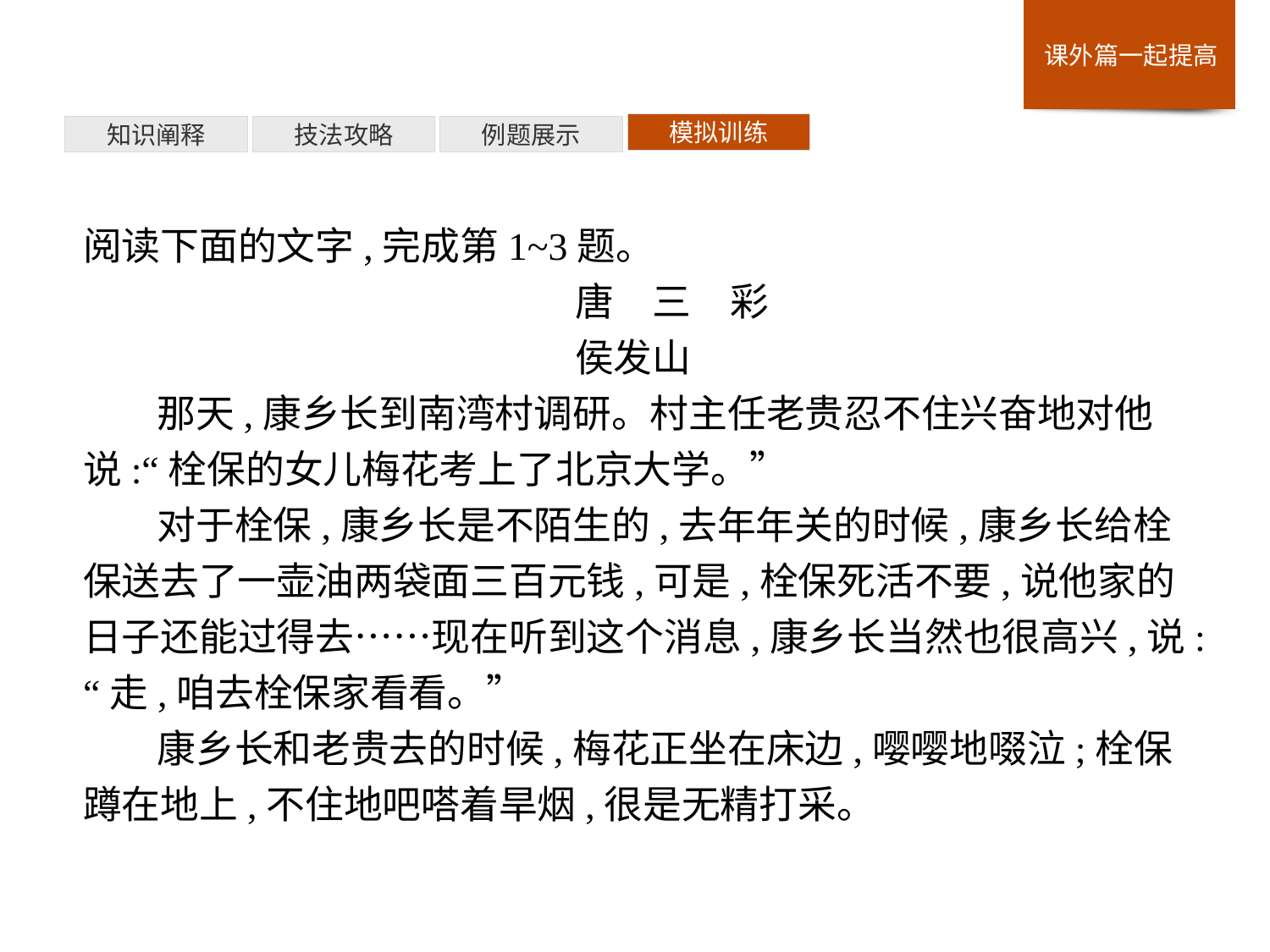

模拟训练
例题展示
技法攻略
知识阐释
阅读下面的文字,完成第1~3题。
唐　三　彩
	                                         侯发山
那天,康乡长到南湾村调研。村主任老贵忍不住兴奋地对他说:“栓保的女儿梅花考上了北京大学。”
对于栓保,康乡长是不陌生的,去年年关的时候,康乡长给栓保送去了一壶油两袋面三百元钱,可是,栓保死活不要,说他家的日子还能过得去……现在听到这个消息,康乡长当然也很高兴,说:“走,咱去栓保家看看。”
康乡长和老贵去的时候,梅花正坐在床边,嘤嘤地啜泣;栓保蹲在地上,不住地吧嗒着旱烟,很是无精打采。